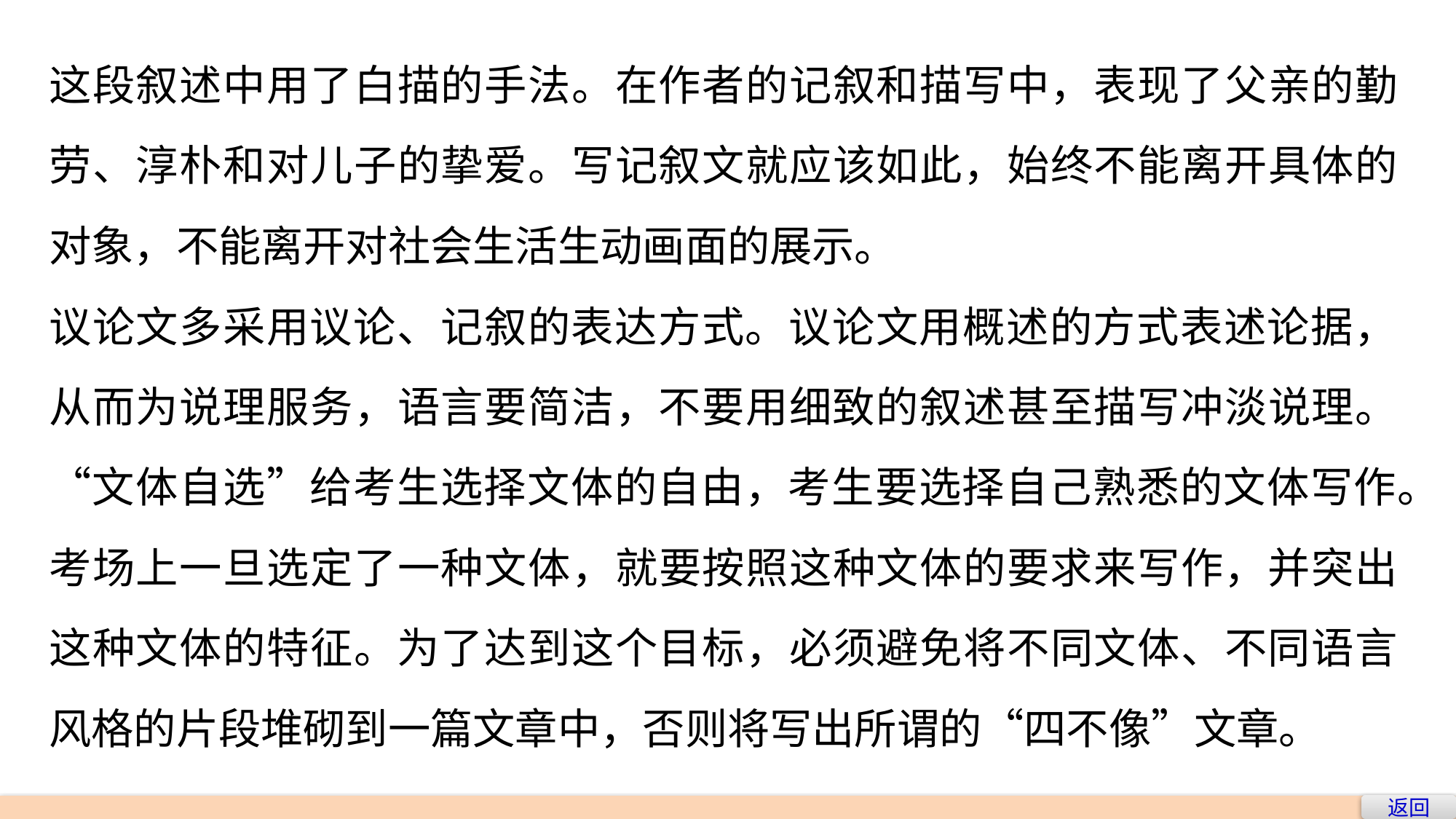

这段叙述中用了白描的手法。在作者的记叙和描写中，表现了父亲的勤劳、淳朴和对儿子的挚爱。写记叙文就应该如此，始终不能离开具体的对象，不能离开对社会生活生动画面的展示。
议论文多采用议论、记叙的表达方式。议论文用概述的方式表述论据，从而为说理服务，语言要简洁，不要用细致的叙述甚至描写冲淡说理。“文体自选”给考生选择文体的自由，考生要选择自己熟悉的文体写作。考场上一旦选定了一种文体，就要按照这种文体的要求来写作，并突出这种文体的特征。为了达到这个目标，必须避免将不同文体、不同语言风格的片段堆砌到一篇文章中，否则将写出所谓的“四不像”文章。
返回